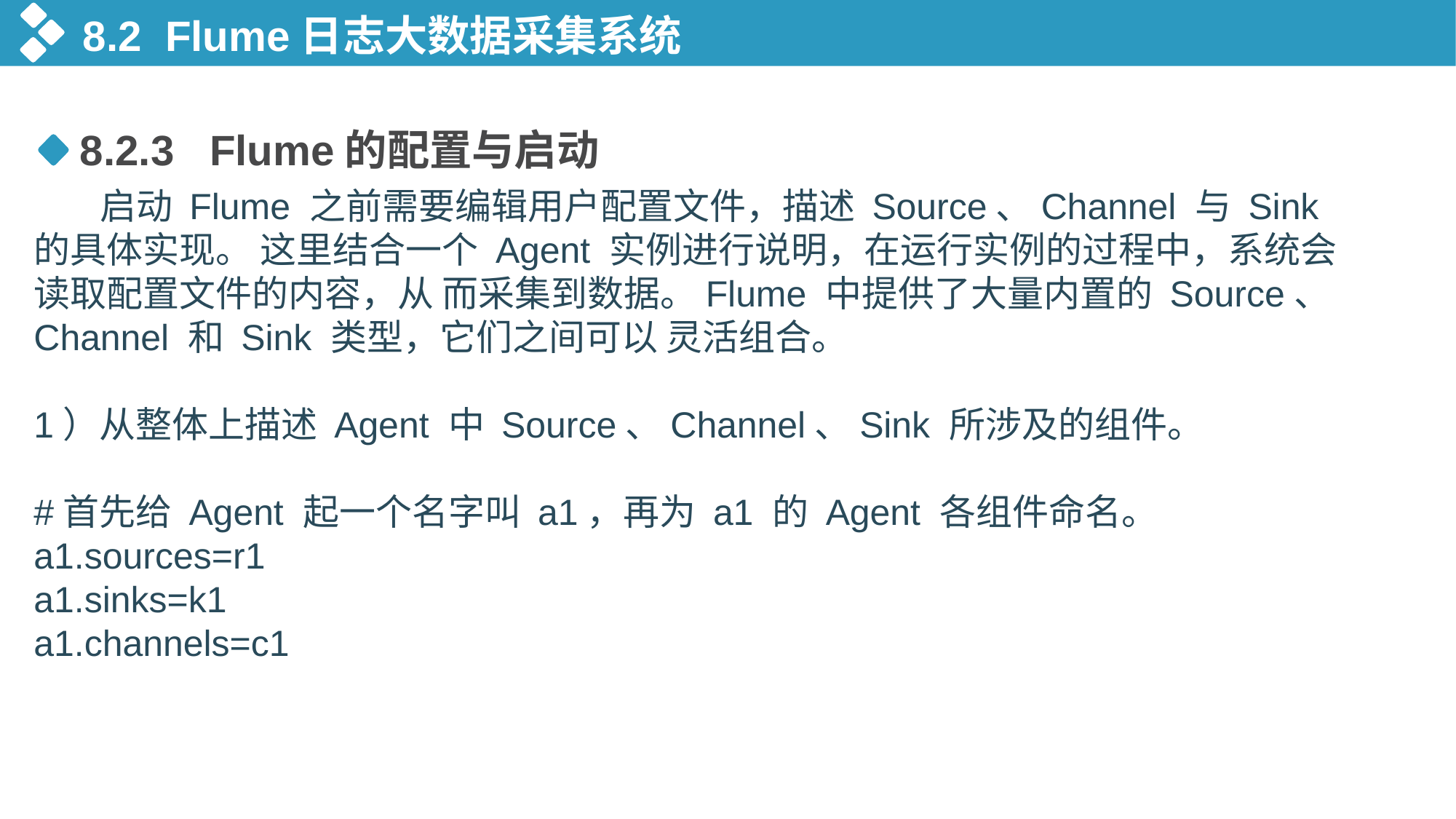

8.2  Flume日志大数据采集系统

8.2.3   Flume的配置与启动

       启动 Flume 之前需要编辑用户配置文件，描述 Source、Channel 与 Sink 的具体实现。 这里结合一个 Agent 实例进行说明，在运行实例的过程中，系统会读取配置文件的内容，从 而采集到数据。Flume 中提供了大量内置的 Source、Channel 和 Sink 类型，它们之间可以 灵活组合。

1）从整体上描述 Agent 中 Source、Channel、Sink 所涉及的组件。

#首先给 Agent 起一个名字叫 a1，再为 a1 的 Agent 各组件命名。
a1.sources=r1
a1.sinks=k1
a1.channels=c1